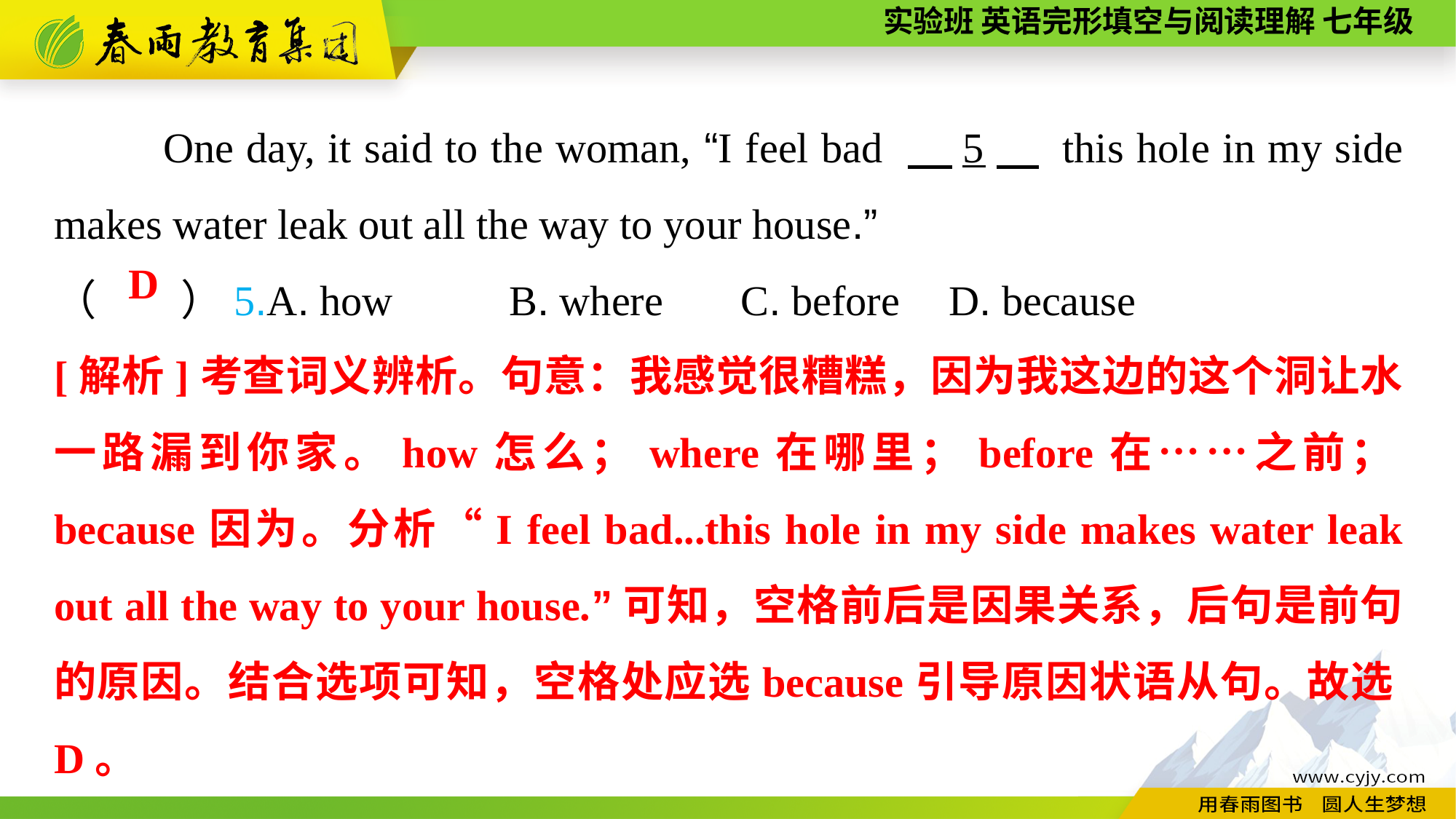

One day, it said to the woman, “I feel bad 　5　 this hole in my side makes water leak out all the way to your house.”
（　　）5.A. how           B. where	   C. before	  D. because
D
[解析]考查词义辨析。句意：我感觉很糟糕，因为我这边的这个洞让水一路漏到你家。how怎么；where在哪里；before在……之前；because因为。分析“I feel bad...this hole in my side makes water leak out all the way to your house.”可知，空格前后是因果关系，后句是前句的原因。结合选项可知，空格处应选because引导原因状语从句。故选D。